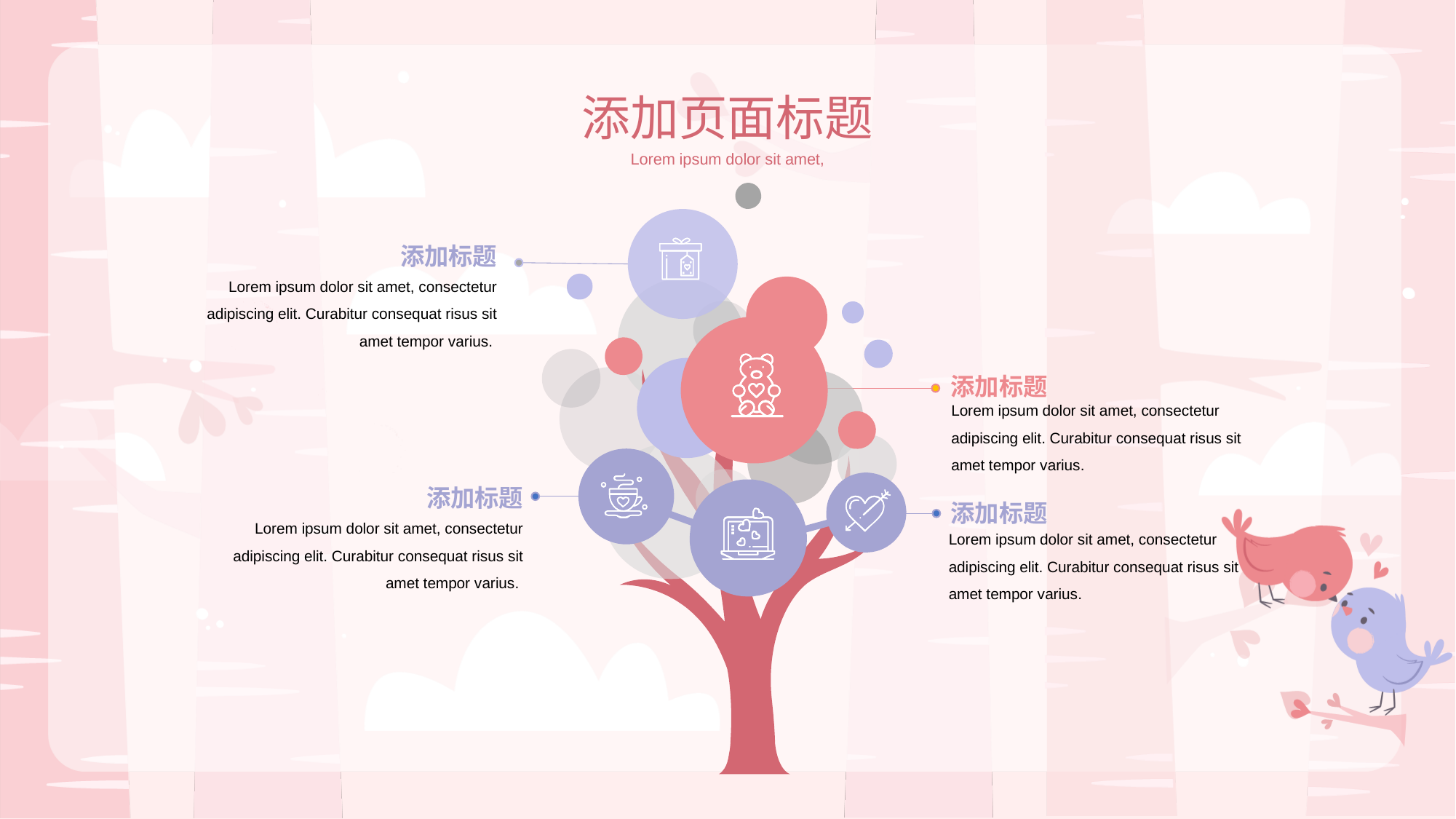

添加页面标题
Lorem ipsum dolor sit amet,

添加标题

Lorem ipsum dolor sit amet, consectetur adipiscing elit. Curabitur consequat risus sit amet tempor varius.

添加标题
Lorem ipsum dolor sit amet, consectetur adipiscing elit. Curabitur consequat risus sit amet tempor varius.

添加标题

添加标题

Lorem ipsum dolor sit amet, consectetur adipiscing elit. Curabitur consequat risus sit amet tempor varius.
Lorem ipsum dolor sit amet, consectetur adipiscing elit. Curabitur consequat risus sit amet tempor varius.